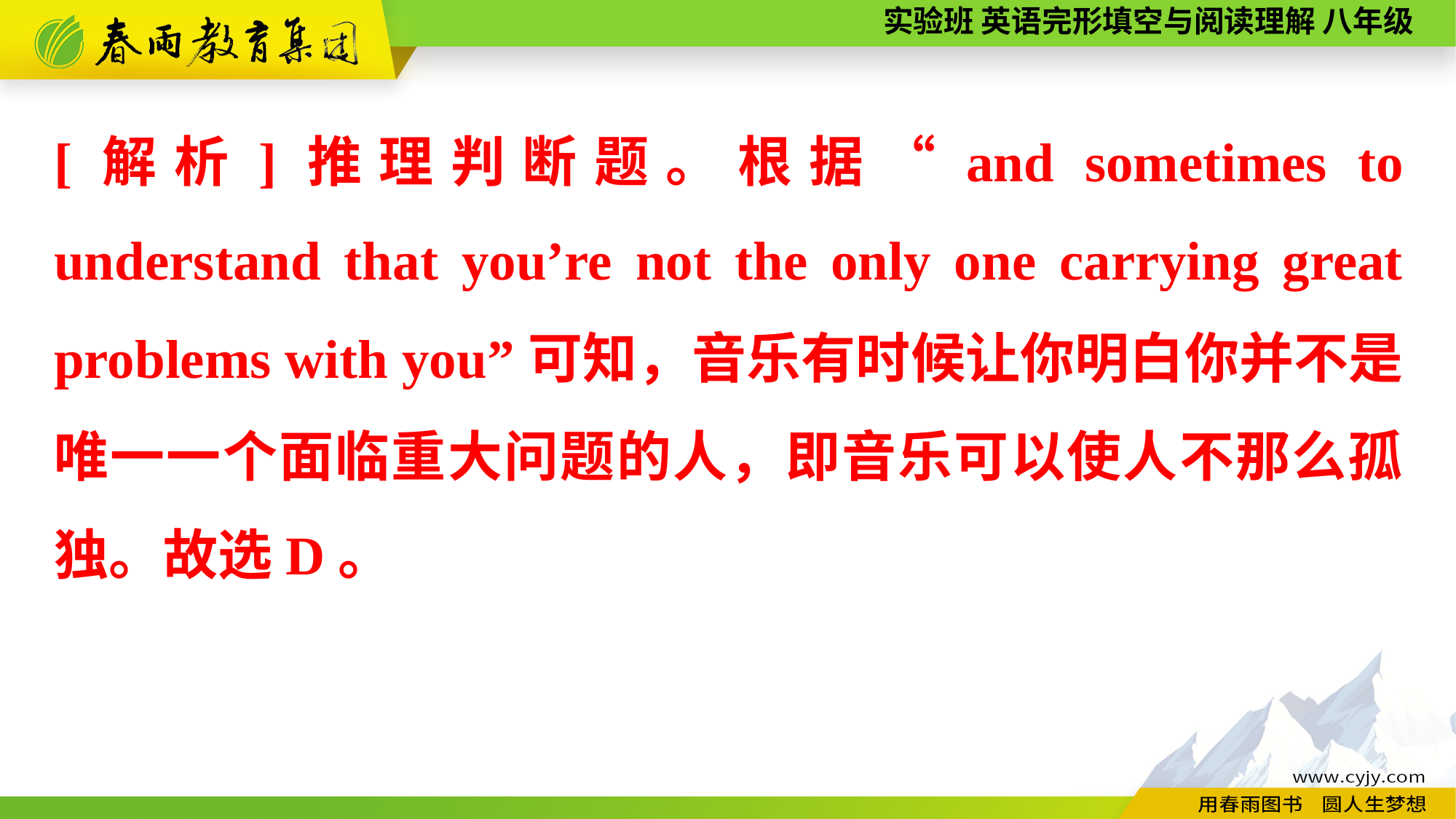

[解析]推理判断题。根据“and sometimes to understand that you’re not the only one carrying great problems with you”可知，音乐有时候让你明白你并不是唯一一个面临重大问题的人，即音乐可以使人不那么孤独。故选D。